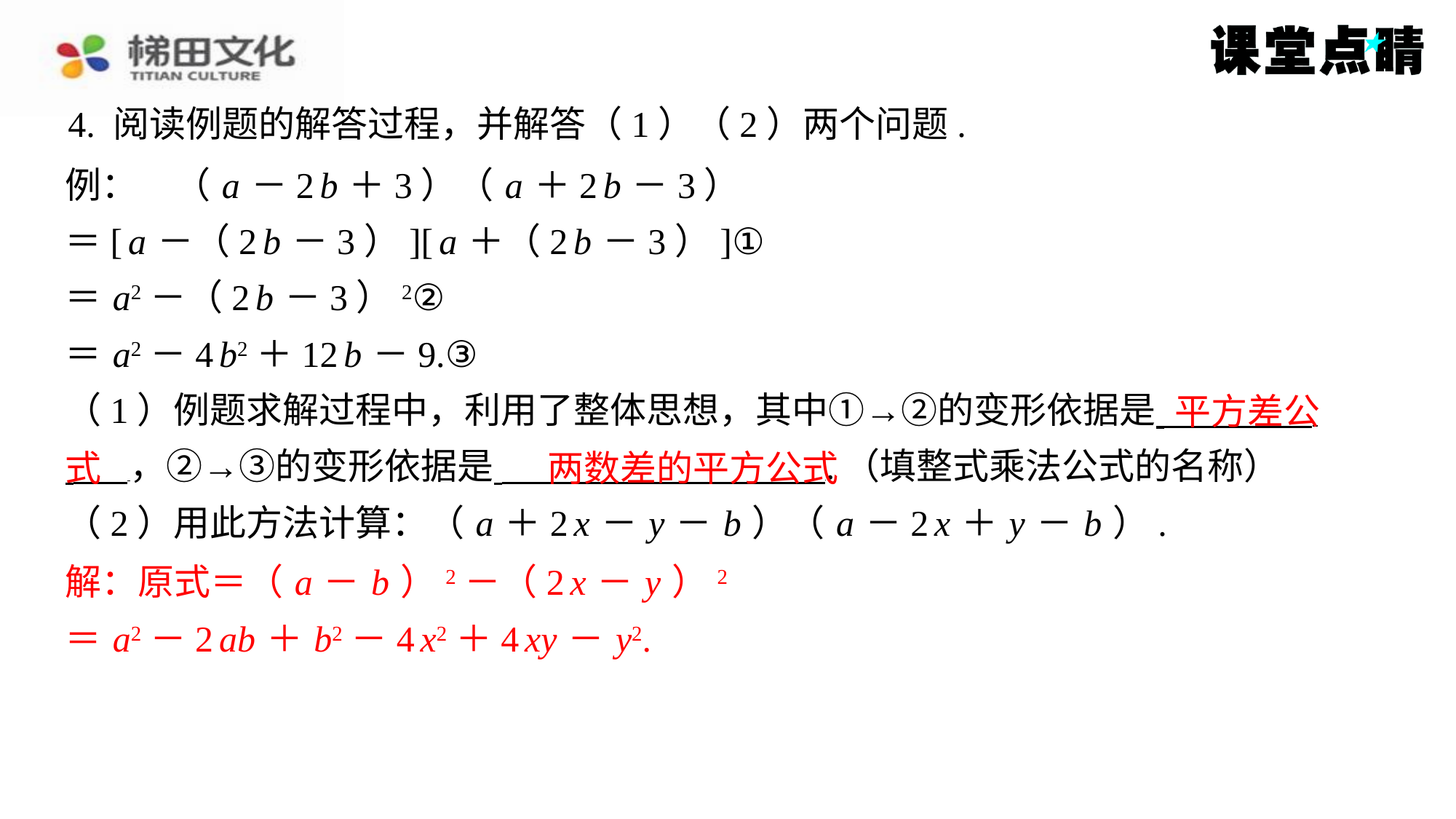

4. 阅读例题的解答过程，并解答（1）（2）两个问题.
例：　（ a －2 b ＋3）（ a ＋2 b －3）
＝[ a －（2 b －3）][ a ＋（2 b －3）]①
＝ a2－（2 b －3）2②
＝ a2－4 b2＋12 b －9.③
（1）例题求解过程中，利用了整体思想，其中①→②的变形依据是                        ⁠
          ，②→③的变形依据是                                                  .（填整式乘法公式的名称）
（2）用此方法计算：（ a ＋2 x － y － b ）（ a －2 x ＋ y － b ）.
解：原式＝（ a － b ）2－（2 x － y ）2
＝ a2－2 ab ＋ b2－4 x2＋4 xy － y2.
平方差公
式
两数差的平方公式
解：原式＝（ a － b ）2－（2 x － y ）2
＝ a2－2 ab ＋ b2－4 x2＋4 xy － y2.